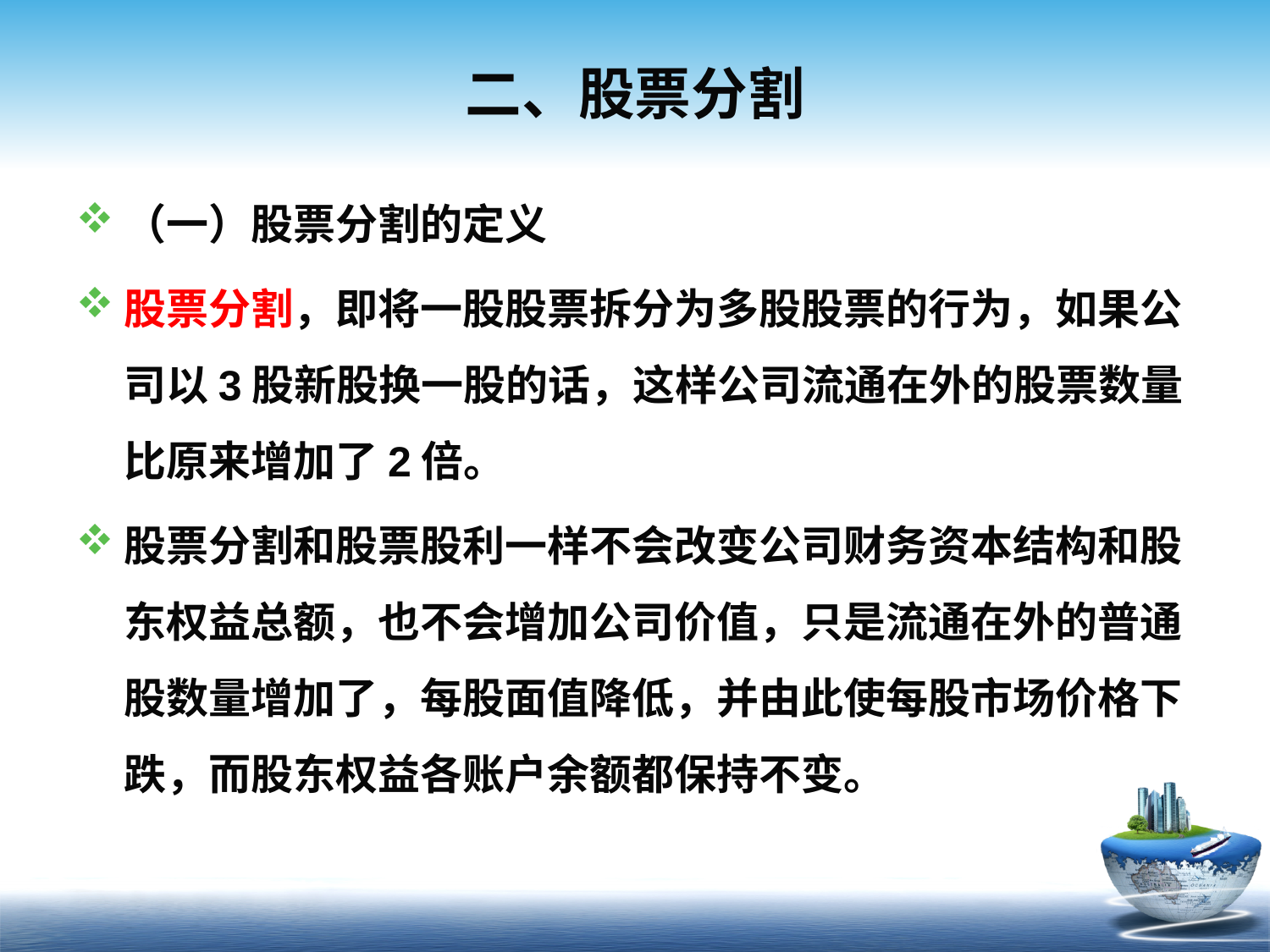

# 二、股票分割
（一）股票分割的定义
股票分割，即将一股股票拆分为多股股票的行为，如果公司以3股新股换一股的话，这样公司流通在外的股票数量比原来增加了2倍。
股票分割和股票股利一样不会改变公司财务资本结构和股东权益总额，也不会增加公司价值，只是流通在外的普通股数量增加了，每股面值降低，并由此使每股市场价格下跌，而股东权益各账户余额都保持不变。